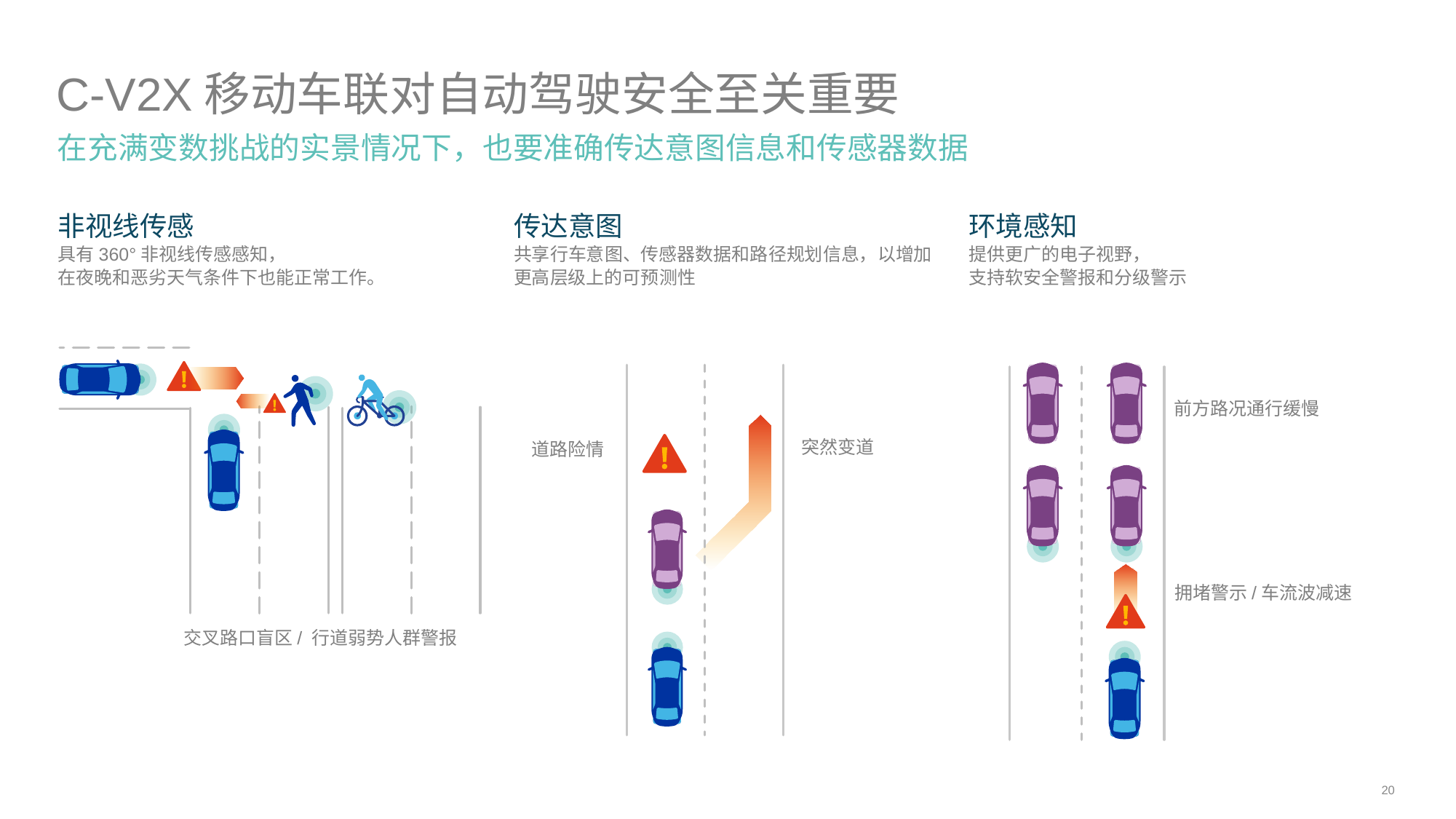

# C-V2X移动车联对自动驾驶安全至关重要
在充满变数挑战的实景情况下，也要准确传达意图信息和传感器数据
非视线传感
具有360°非视线传感感知，
在夜晚和恶劣天气条件下也能正常工作。
传达意图
共享行车意图、传感器数据和路径规划信息，以增加更高层级上的可预测性
环境感知
提供更广的电子视野，
支持软安全警报和分级警示

前方路况通行缓慢

突然变道
道路险情

拥堵警示/车流波减速

交叉路口盲区/ 行道弱势人群警报

20